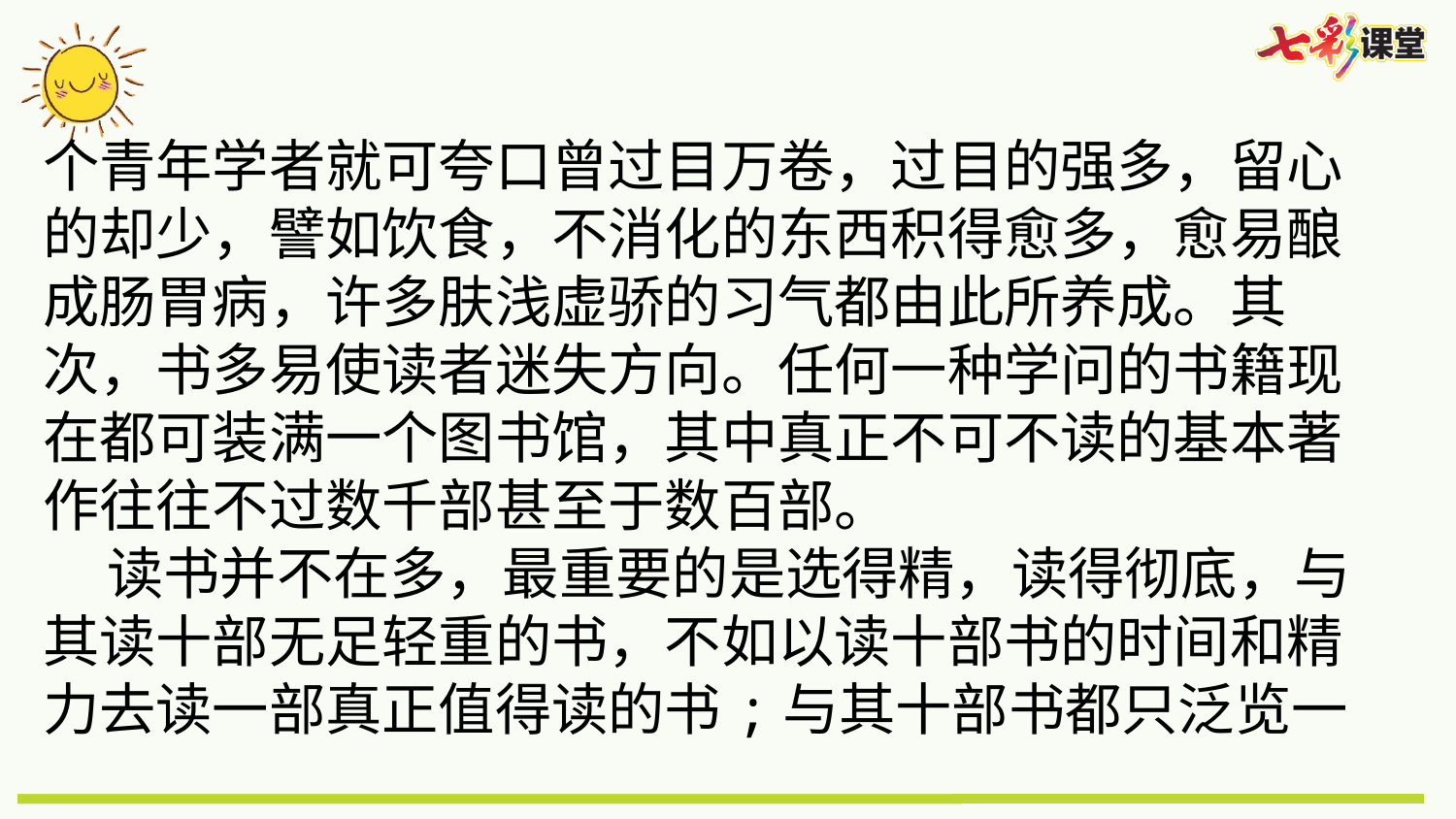

个青年学者就可夸口曾过目万卷，过目的强多，留心的却少，譬如饮食，不消化的东西积得愈多，愈易酿成肠胃病，许多肤浅虚骄的习气都由此所养成。其次，书多易使读者迷失方向。任何一种学问的书籍现在都可装满一个图书馆，其中真正不可不读的基本著作往往不过数千部甚至于数百部。
    读书并不在多，最重要的是选得精，读得彻底，与其读十部无足轻重的书，不如以读十部书的时间和精力去读一部真正值得读的书;与其十部书都只泛览一